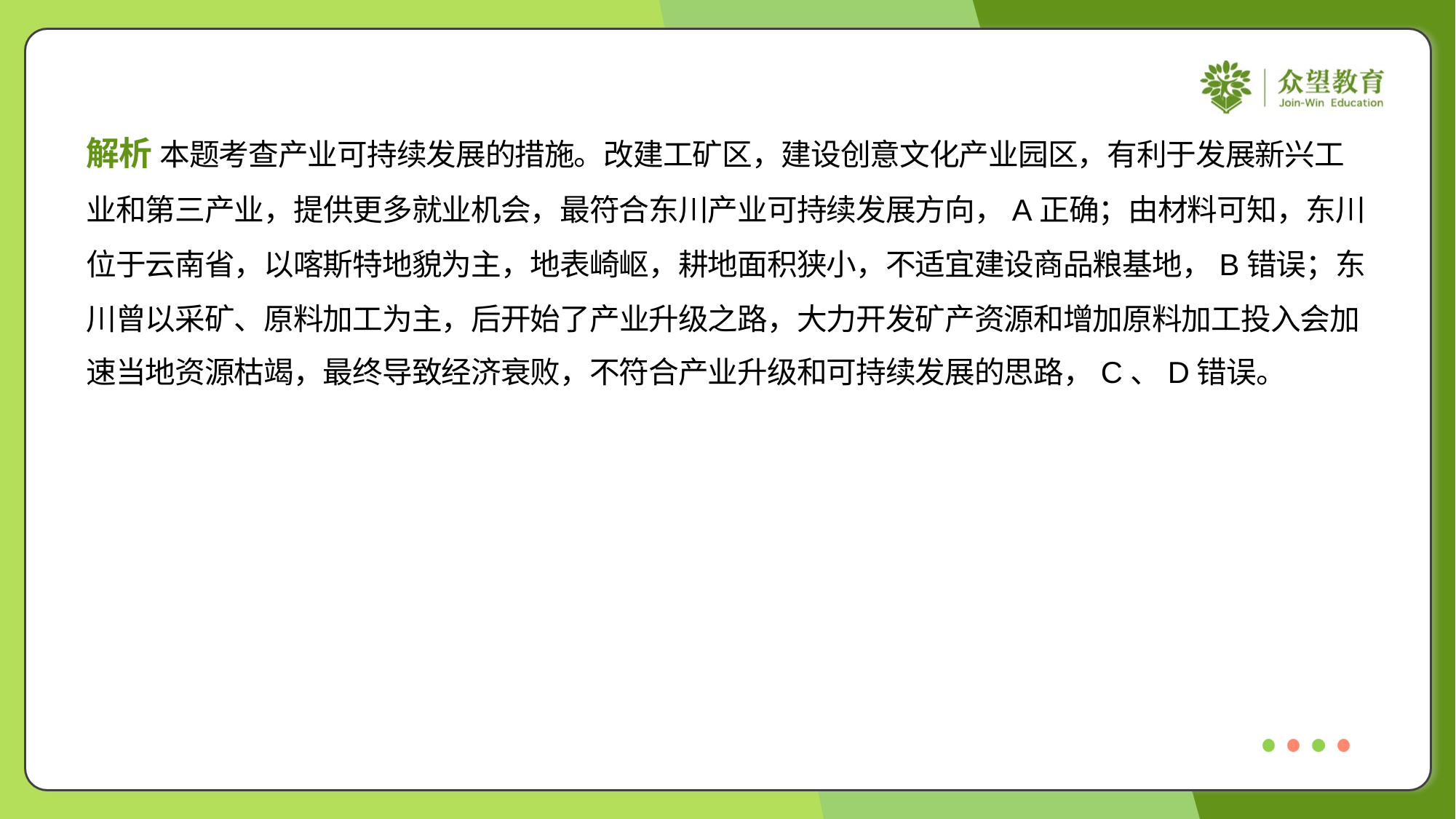

解析 本题考查产业可持续发展的措施。改建工矿区，建设创意文化产业园区，有利于发展新兴工
业和第三产业，提供更多就业机会，最符合东川产业可持续发展方向，A正确；由材料可知，东川
位于云南省，以喀斯特地貌为主，地表崎岖，耕地面积狭小，不适宜建设商品粮基地，B错误；东
川曾以采矿、原料加工为主，后开始了产业升级之路，大力开发矿产资源和增加原料加工投入会加
速当地资源枯竭，最终导致经济衰败，不符合产业升级和可持续发展的思路，C、D错误。